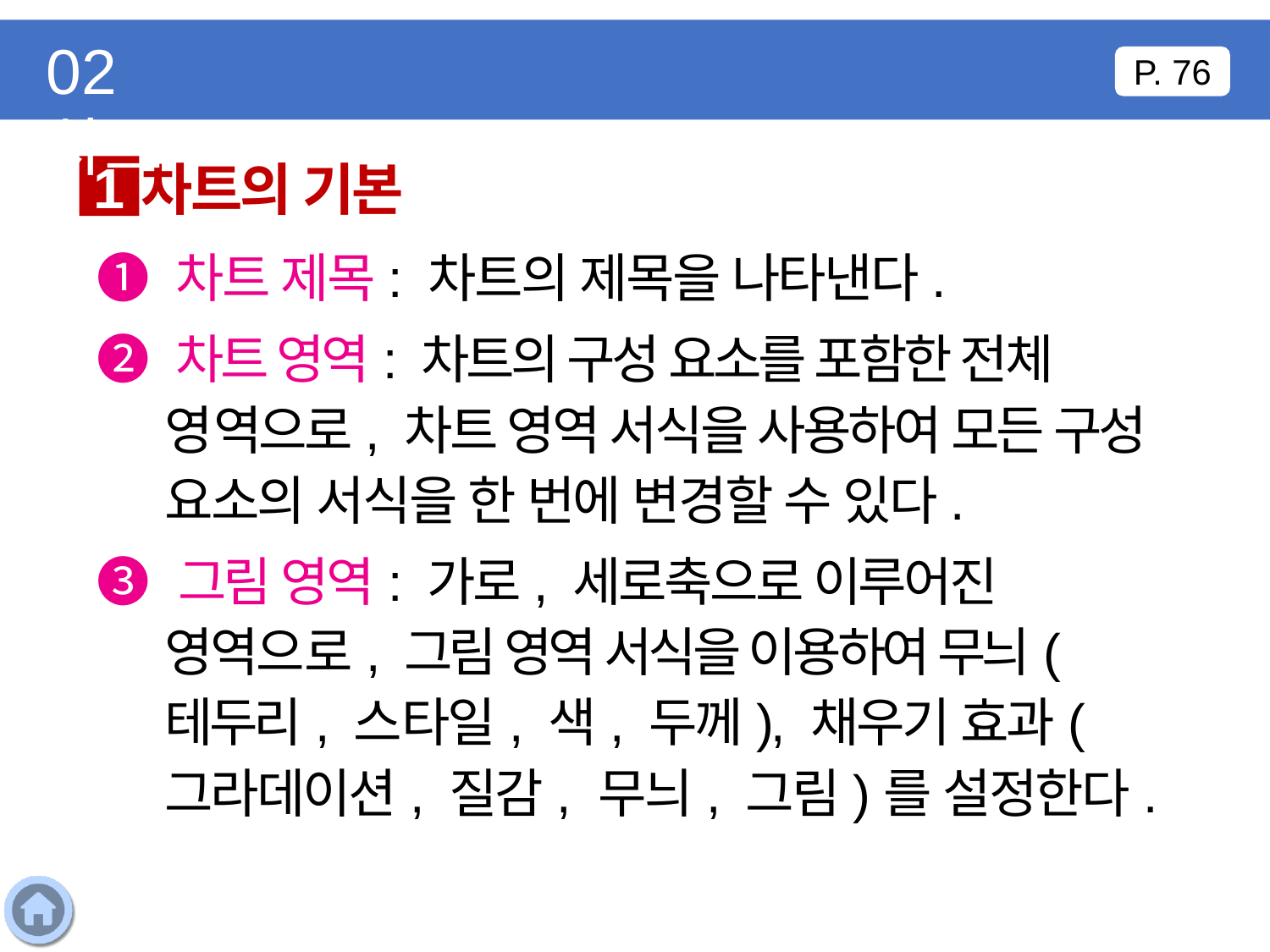

02 차트
P. 76
차트의 기본
1
❶ 차트 제목: 차트의 제목을 나타낸다.
❷ 차트 영역: 차트의 구성 요소를 포함한 전체 영역으로, 차트 영역 서식을 사용하여 모든 구성 요소의 서식을 한 번에 변경할 수 있다.
❸ 그림 영역: 가로, 세로축으로 이루어진 영역으로, 그림 영역 서식을 이용하여 무늬(테두리, 스타일, 색, 두께), 채우기 효과(그라데이션, 질감, 무늬, 그림)를 설정한다.